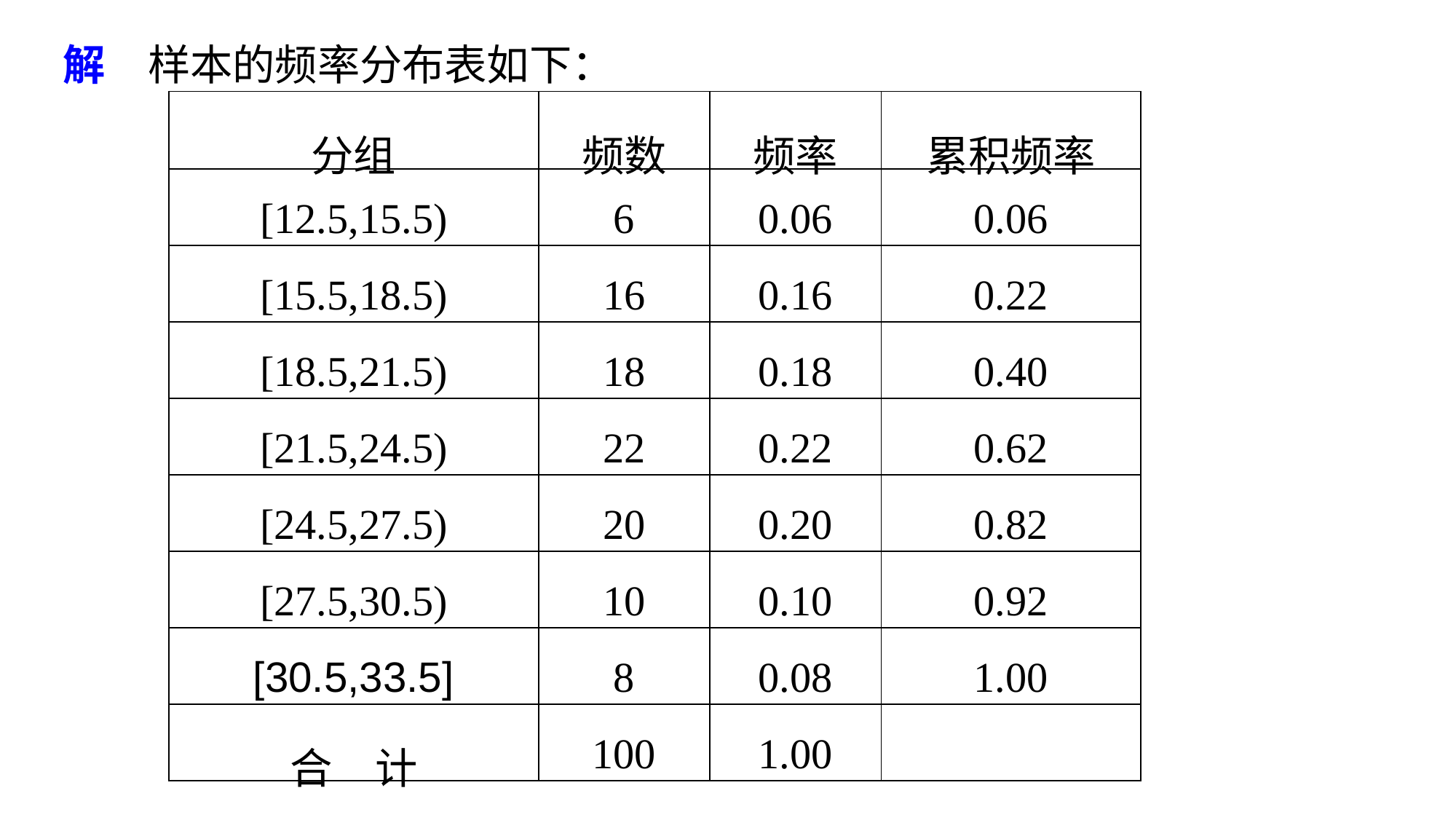

解　样本的频率分布表如下：
| 分组 | 频数 | 频率 | 累积频率 |
| --- | --- | --- | --- |
| [12.5,15.5) | 6 | 0.06 | 0.06 |
| [15.5,18.5) | 16 | 0.16 | 0.22 |
| [18.5,21.5) | 18 | 0.18 | 0.40 |
| [21.5,24.5) | 22 | 0.22 | 0.62 |
| [24.5,27.5) | 20 | 0.20 | 0.82 |
| [27.5,30.5) | 10 | 0.10 | 0.92 |
| [30.5,33.5] | 8 | 0.08 | 1.00 |
| 合　计 | 100 | 1.00 |  |